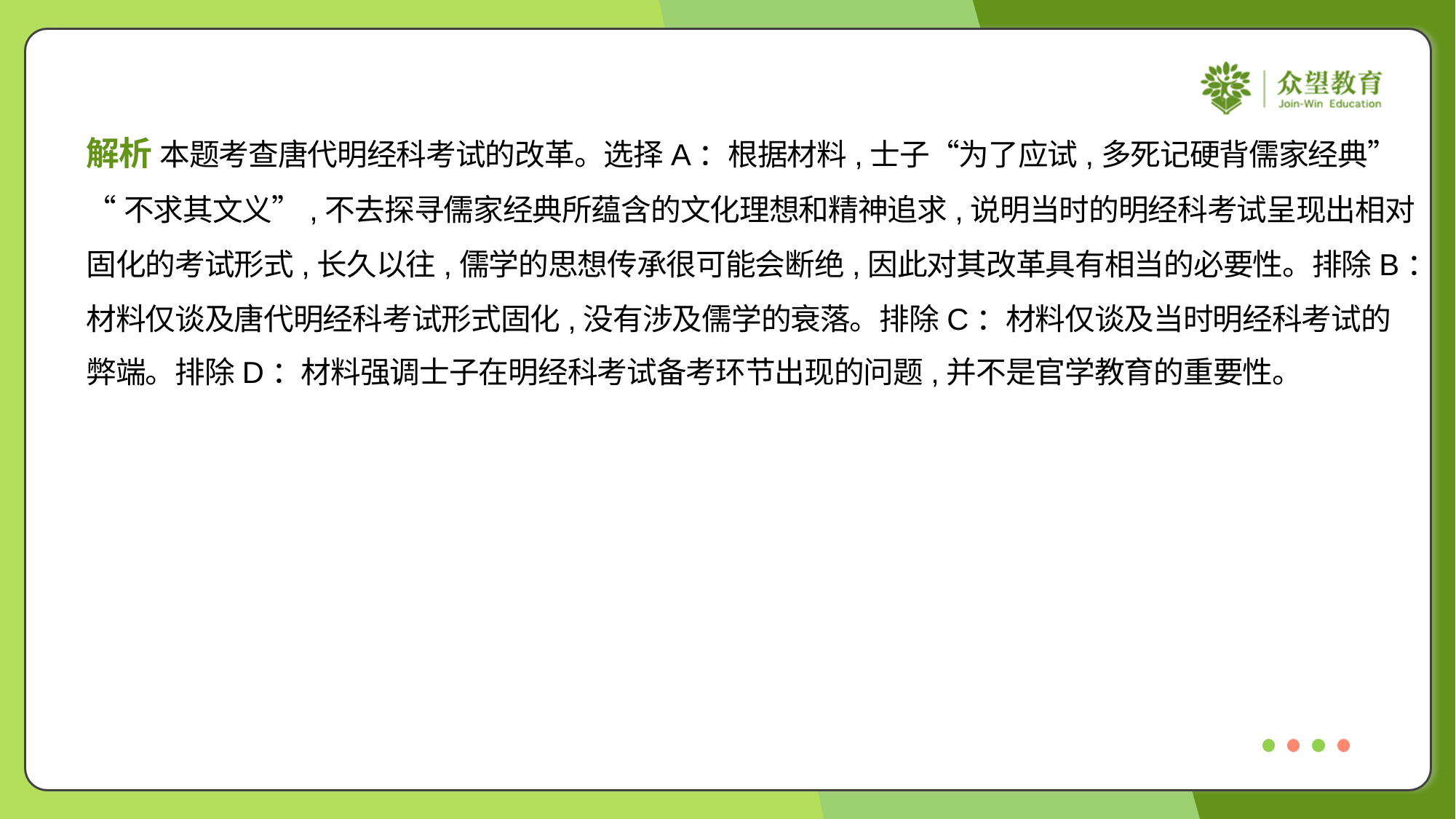

解析 本题考查唐代明经科考试的改革。选择A：根据材料,士子“为了应试,多死记硬背儒家经典”
“不求其文义”,不去探寻儒家经典所蕴含的文化理想和精神追求,说明当时的明经科考试呈现出相对
固化的考试形式,长久以往,儒学的思想传承很可能会断绝,因此对其改革具有相当的必要性。排除B：
材料仅谈及唐代明经科考试形式固化,没有涉及儒学的衰落。排除C：材料仅谈及当时明经科考试的
弊端。排除D：材料强调士子在明经科考试备考环节出现的问题,并不是官学教育的重要性。